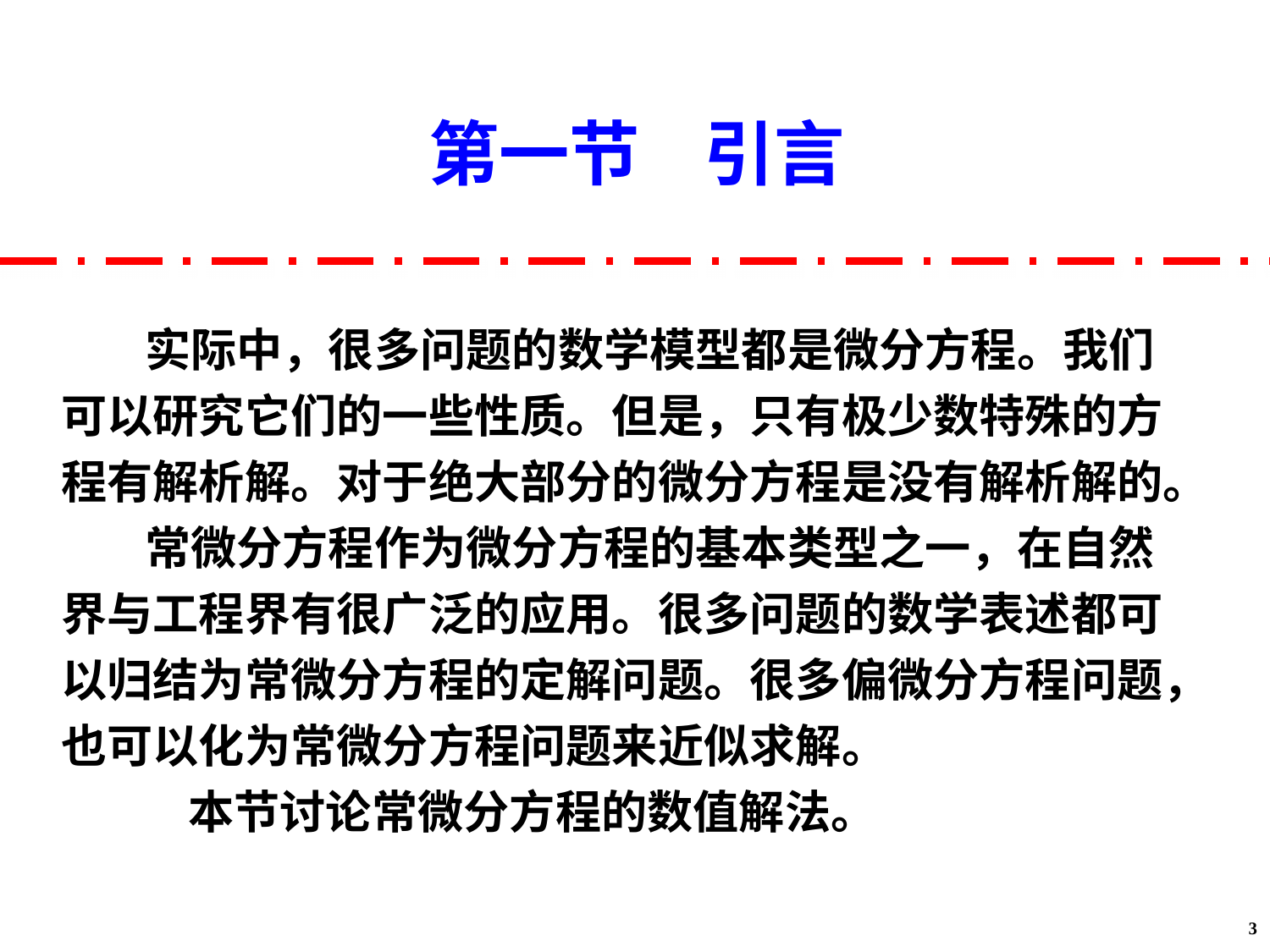

第一节    引言

       实际中，很多问题的数学模型都是微分方程。我们可以研究它们的一些性质。但是，只有极少数特殊的方程有解析解。对于绝大部分的微分方程是没有解析解的。
       常微分方程作为微分方程的基本类型之一，在自然界与工程界有很广泛的应用。很多问题的数学表述都可以归结为常微分方程的定解问题。很多偏微分方程问题，也可以化为常微分方程问题来近似求解。
	本节讨论常微分方程的数值解法。
3